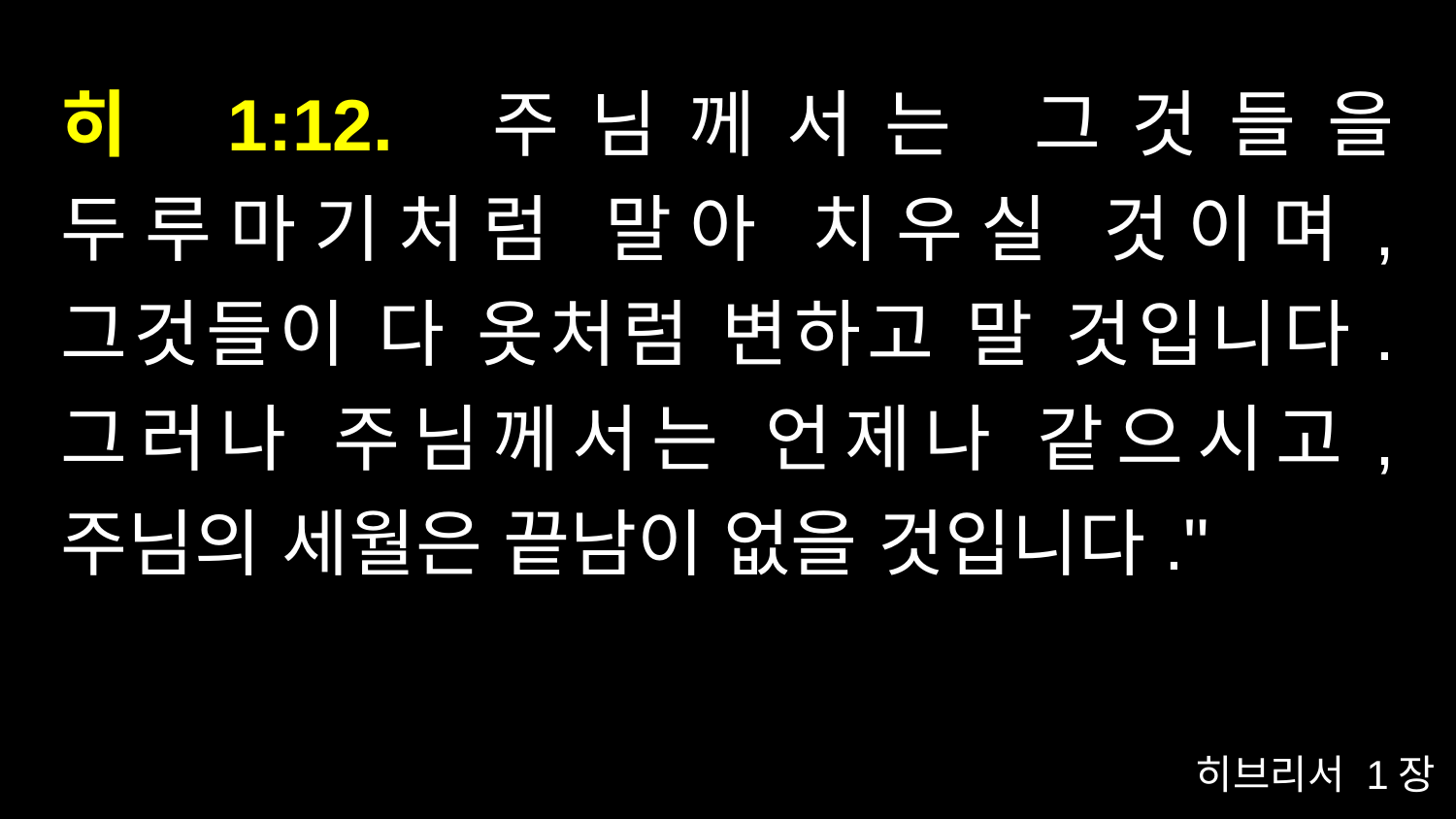

# 히 1:12. 주님께서는 그것들을 두루마기처럼 말아 치우실 것이며, 그것들이 다 옷처럼 변하고 말 것입니다. 그러나 주님께서는 언제나 같으시고, 주님의 세월은 끝남이 없을 것입니다."
히브리서 1장